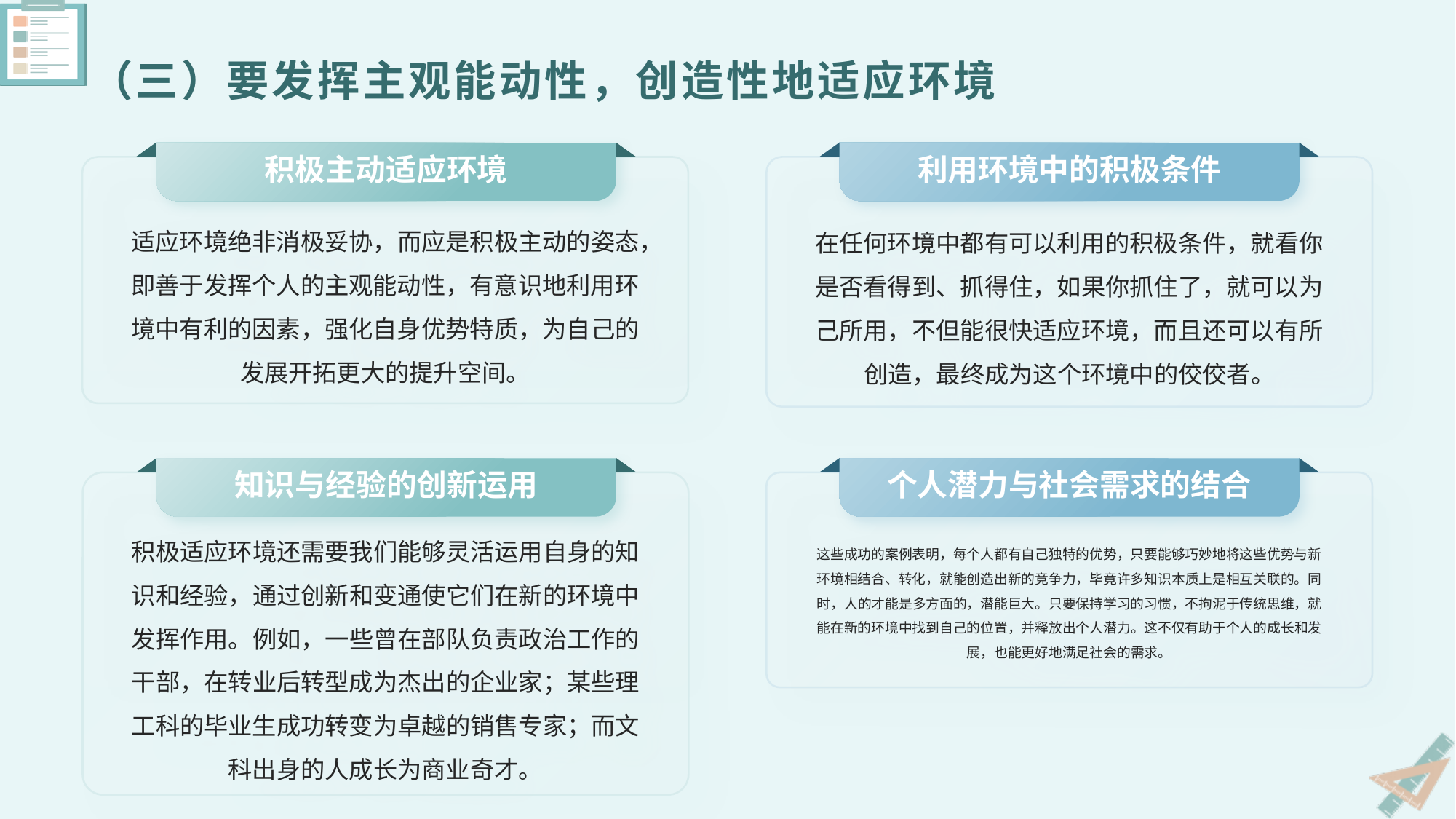

# （三）要发挥主观能动性，创造性地适应环境

积极主动适应环境

利用环境中的积极条件

适应环境绝非消极妥协，而应是积极主动的姿态，即善于发挥个人的主观能动性，有意识地利用环境中有利的因素，强化自身优势特质，为自己的发展开拓更大的提升空间。
在任何环境中都有可以利用的积极条件，就看你是否看得到、抓得住，如果你抓住了，就可以为己所用，不但能很快适应环境，而且还可以有所创造，最终成为这个环境中的佼佼者。

知识与经验的创新运用

个人潜力与社会需求的结合

积极适应环境还需要我们能够灵活运用自身的知识和经验，通过创新和变通使它们在新的环境中发挥作用。例如，一些曾在部队负责政治工作的干部，在转业后转型成为杰出的企业家；某些理工科的毕业生成功转变为卓越的销售专家；而文科出身的人成长为商业奇才。

这些成功的案例表明，每个人都有自己独特的优势，只要能够巧妙地将这些优势与新环境相结合、转化，就能创造出新的竞争力，毕竟许多知识本质上是相互关联的。同时，人的才能是多方面的，潜能巨大。只要保持学习的习惯，不拘泥于传统思维，就能在新的环境中找到自己的位置，并释放出个人潜力。这不仅有助于个人的成长和发展，也能更好地满足社会的需求。